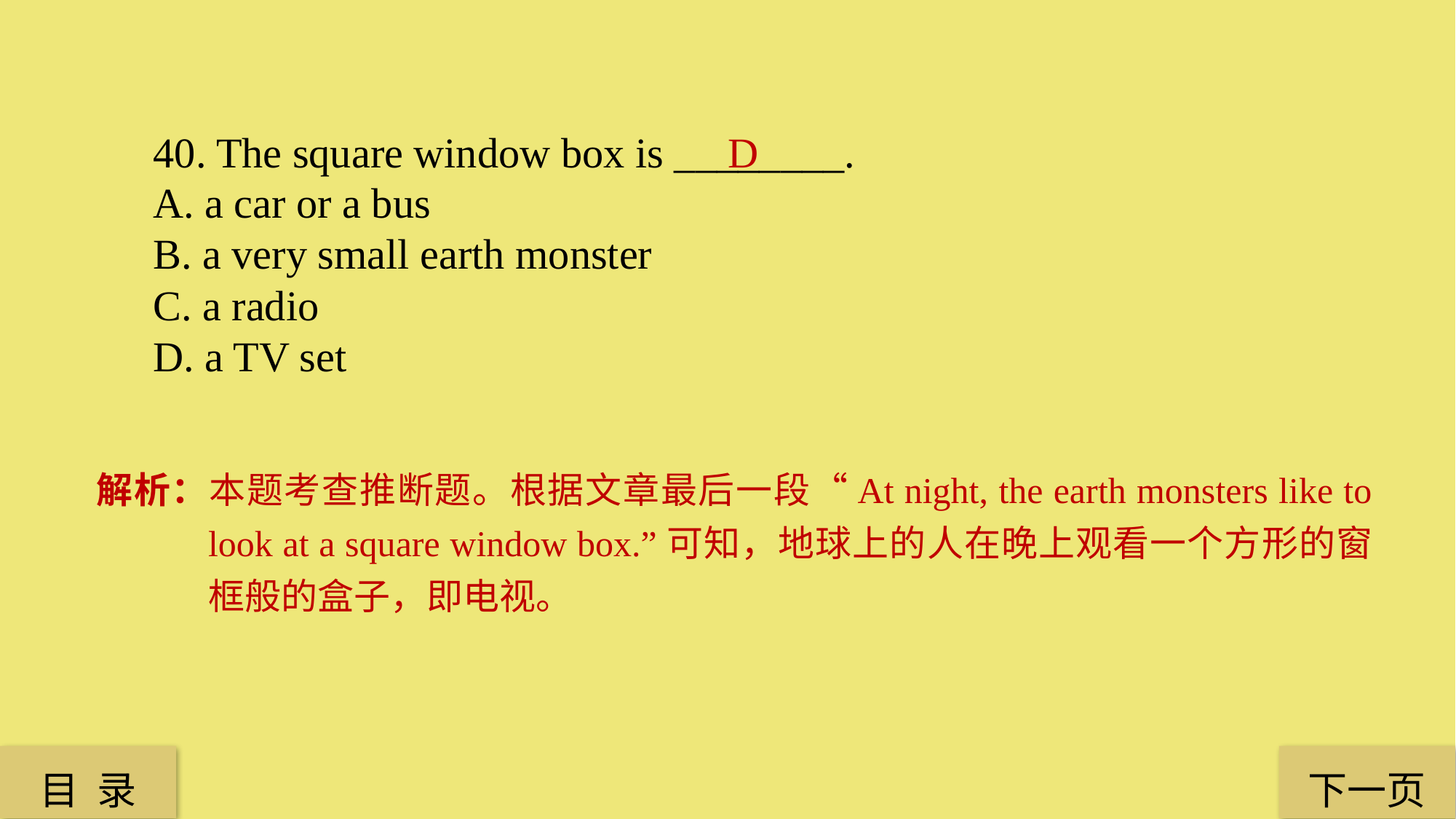

40. The square window box is ________.
A. a car or a bus
B. a very small earth monster
C. a radio
D. a TV set
D
解析：本题考查推断题。根据文章最后一段“At night, the earth monsters like to look at a square window box.”可知，地球上的人在晚上观看一个方形的窗框般的盒子，即电视。